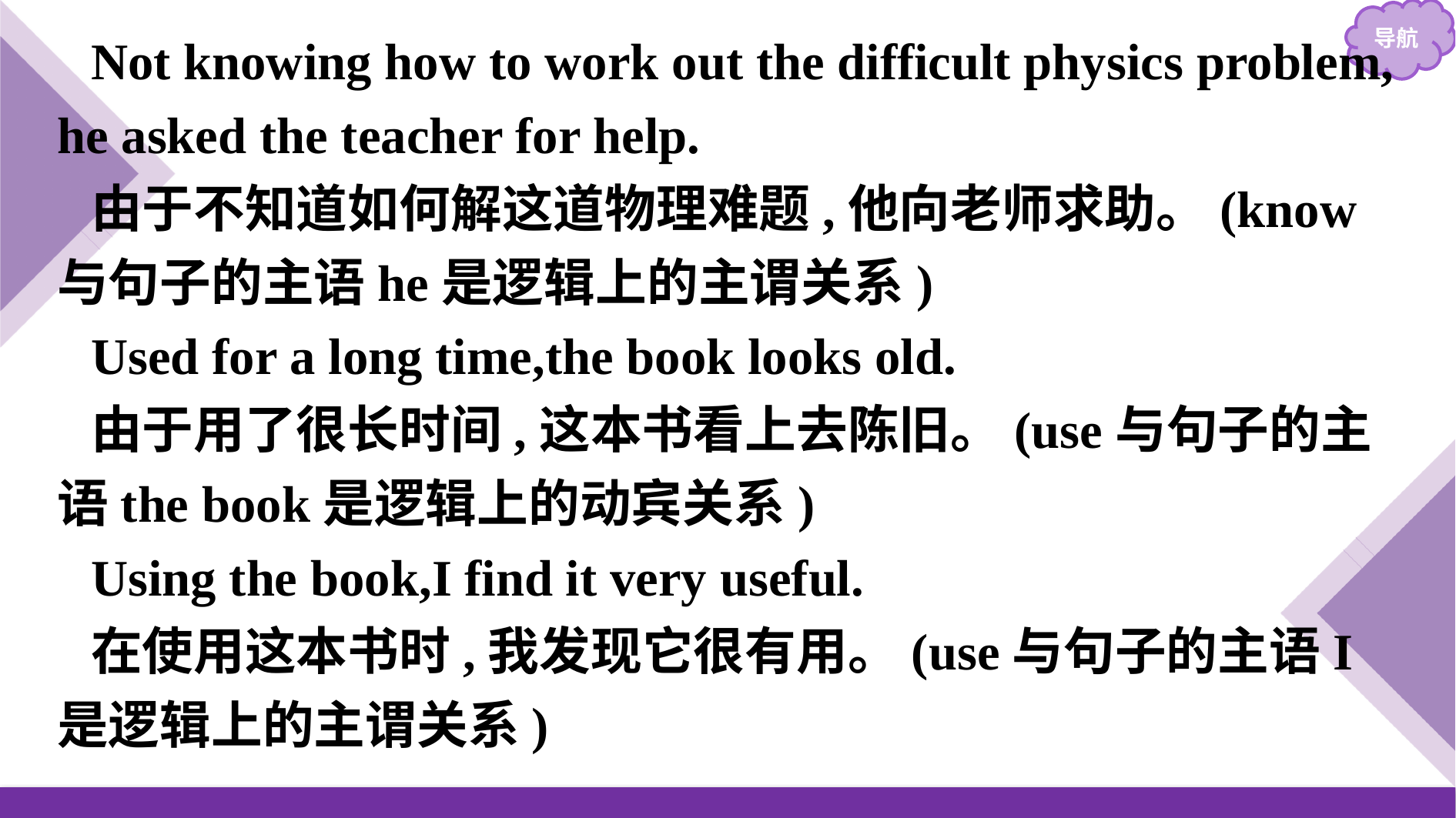

Not knowing how to work out the difficult physics problem, he asked the teacher for help.
由于不知道如何解这道物理难题,他向老师求助。(know与句子的主语he是逻辑上的主谓关系)
Used for a long time,the book looks old.
由于用了很长时间,这本书看上去陈旧。(use与句子的主语the book是逻辑上的动宾关系)
Using the book,I find it very useful.
在使用这本书时,我发现它很有用。(use与句子的主语I是逻辑上的主谓关系)